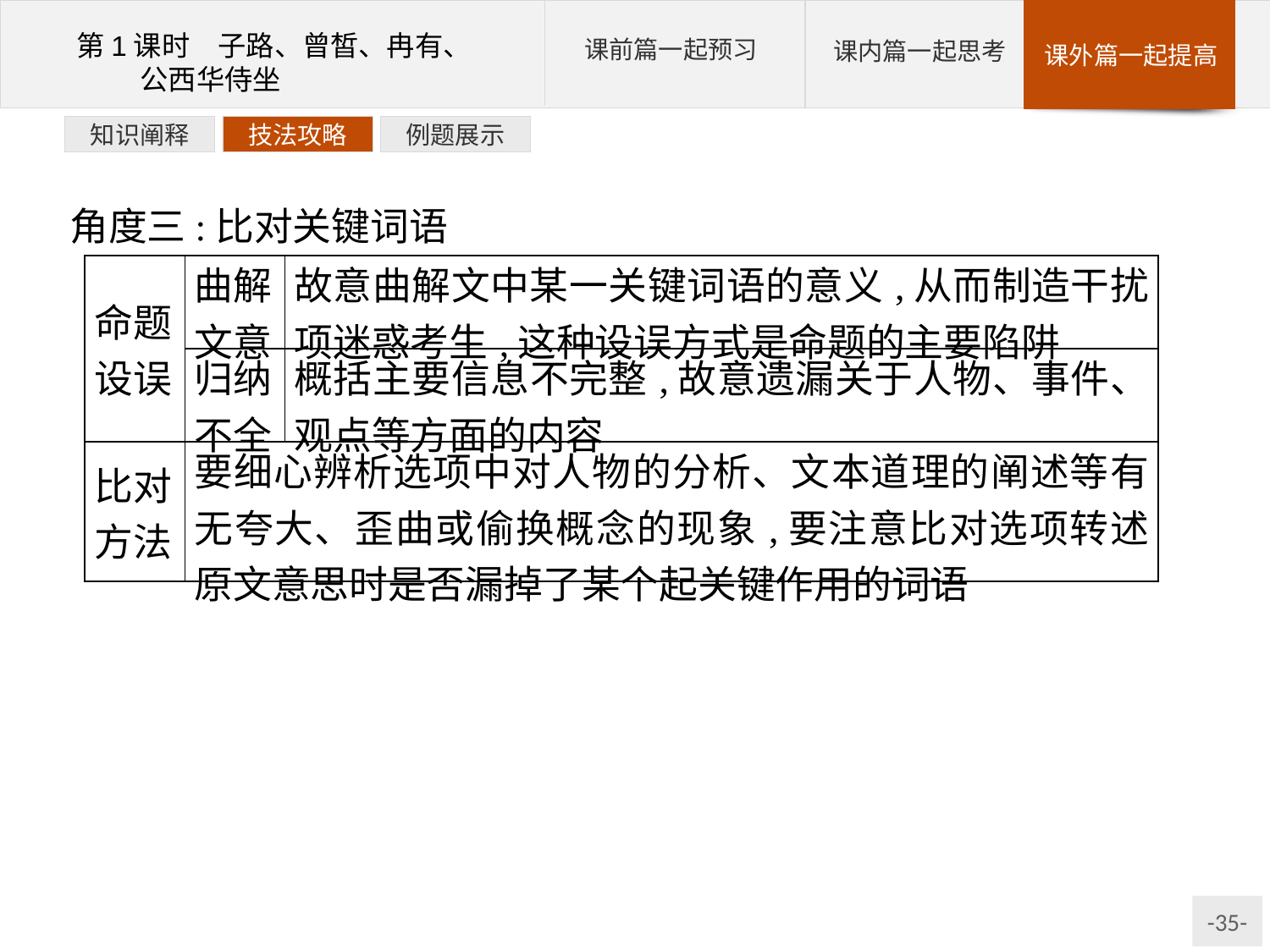

例题展示
技法攻略
知识阐释
角度三:比对关键词语
| 命题 设误 | 曲解 文意 | 故意曲解文中某一关键词语的意义,从而制造干扰项迷惑考生,这种设误方式是命题的主要陷阱 |
| --- | --- | --- |
|  | 归纳 不全 | 概括主要信息不完整,故意遗漏关于人物、事件、观点等方面的内容 |
| 比对 方法 | 要细心辨析选项中对人物的分析、文本道理的阐述等有无夸大、歪曲或偷换概念的现象,要注意比对选项转述原文意思时是否漏掉了某个起关键作用的词语 |  |